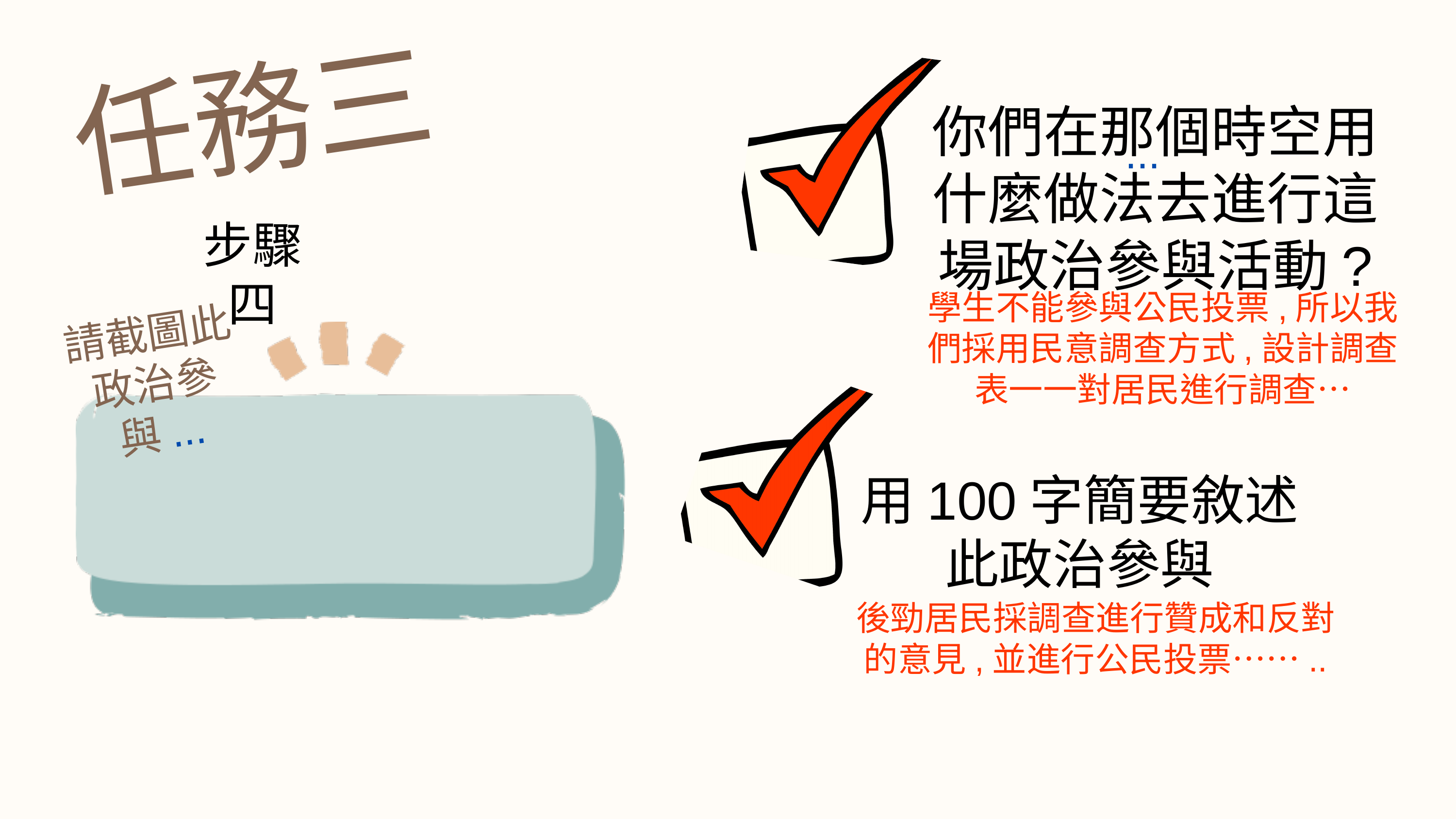

任務三

你們在那個時空用什麼做法去進行這場政治參與活動?
...
步驟四
學生不能參與公民投票,所以我們採用民意調查方式,設計調查表一一對居民進行調查…
請截圖此政治參與...

用100字簡要敘述此政治參與
後勁居民採調查進行贊成和反對的意見,並進行公民投票……..